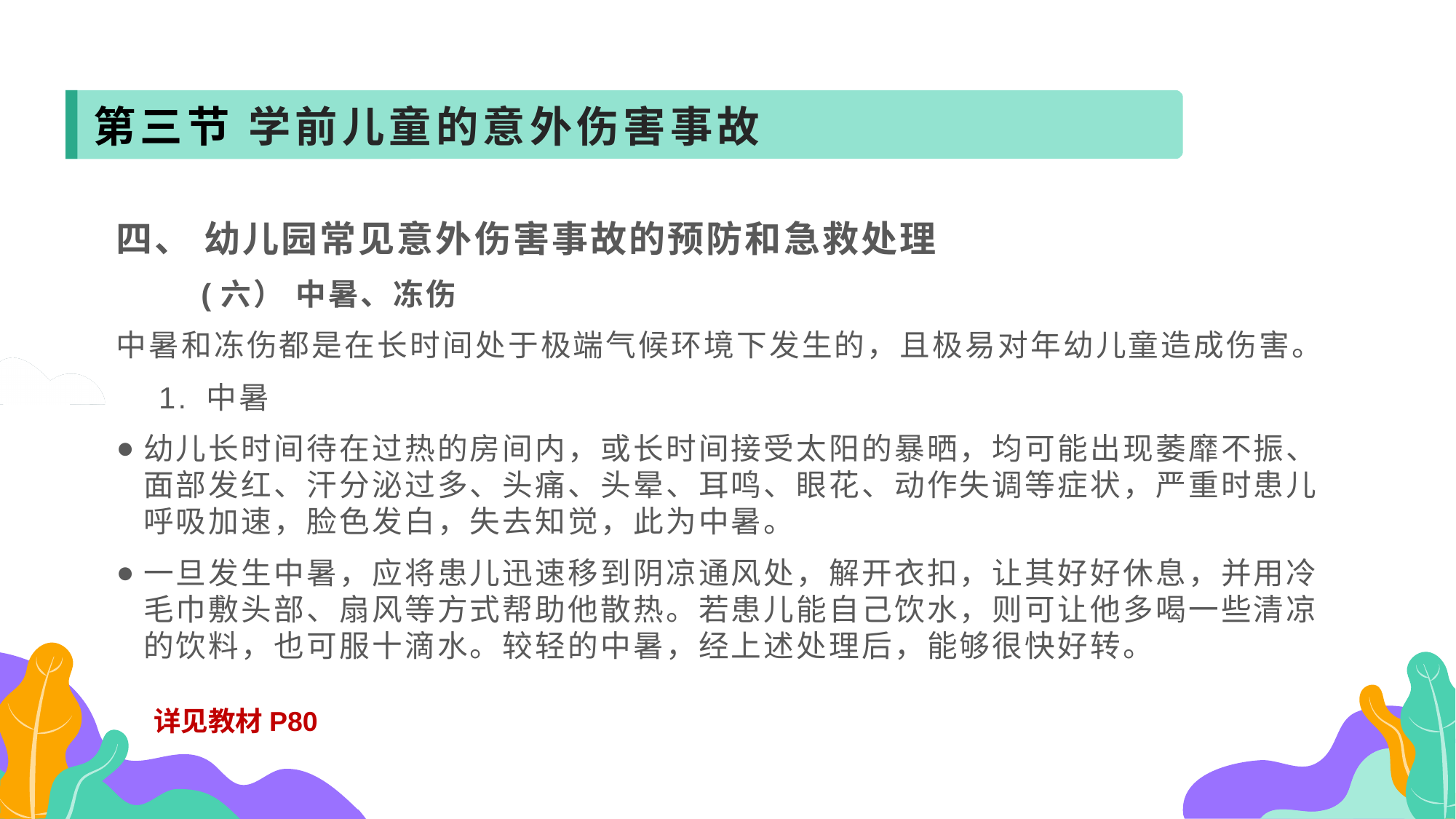

第三节 学前儿童的意外伤害事故
四、 幼儿园常见意外伤害事故的预防和急救处理
        (六） 中暑、冻伤
中暑和冻伤都是在长时间处于极端气候环境下发生的，且极易对年幼儿童造成伤害。
    1. 中暑
幼儿长时间待在过热的房间内，或长时间接受太阳的暴晒，均可能出现萎靡不振、面部发红、汗分泌过多、头痛、头晕、耳鸣、眼花、动作失调等症状，严重时患儿呼吸加速，脸色发白，失去知觉，此为中暑。
一旦发生中暑，应将患儿迅速移到阴凉通风处，解开衣扣，让其好好休息，并用冷毛巾敷头部、扇风等方式帮助他散热。若患儿能自己饮水，则可让他多喝一些清凉的饮料，也可服十滴水。较轻的中暑，经上述处理后，能够很快好转。

详见教材P80